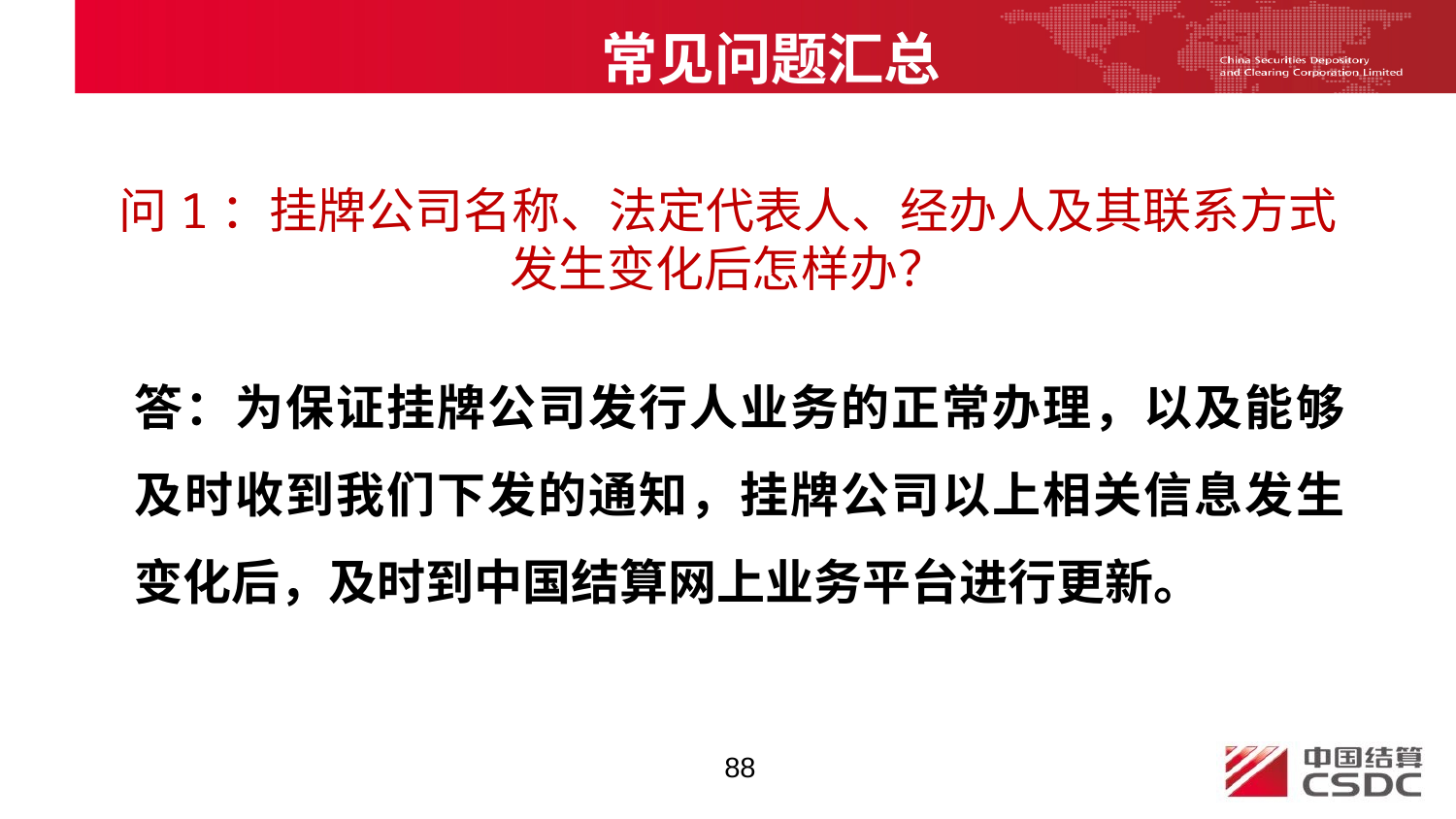

常见问题汇总
问1：挂牌公司名称、法定代表人、经办人及其联系方式发生变化后怎样办？
答：为保证挂牌公司发行人业务的正常办理，以及能够及时收到我们下发的通知，挂牌公司以上相关信息发生变化后，及时到中国结算网上业务平台进行更新。
88